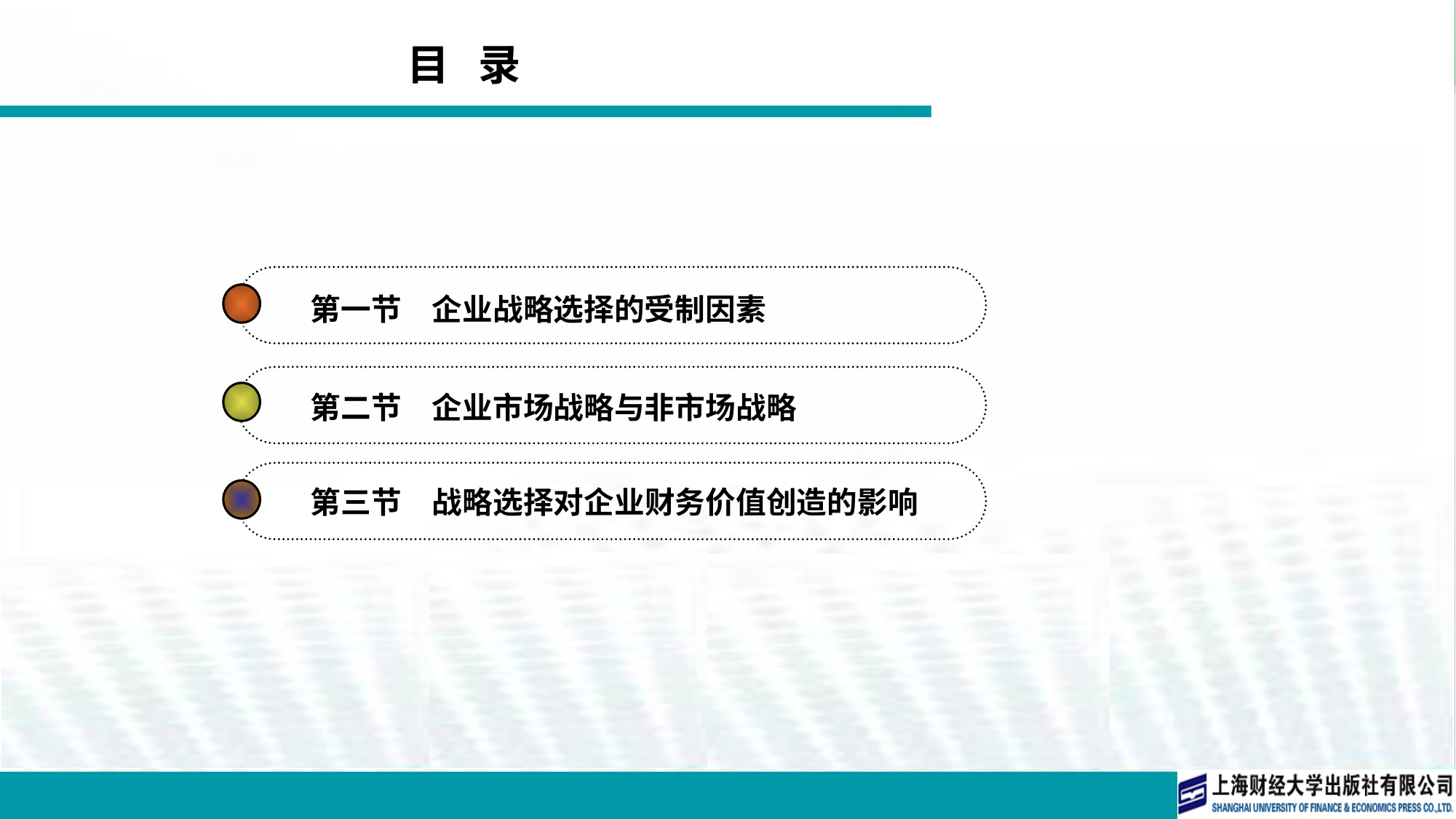

目   录

第一节　企业战略选择的受制因素

第二节　企业市场战略与非市场战略

第三节　战略选择对企业财务价值创造的影响